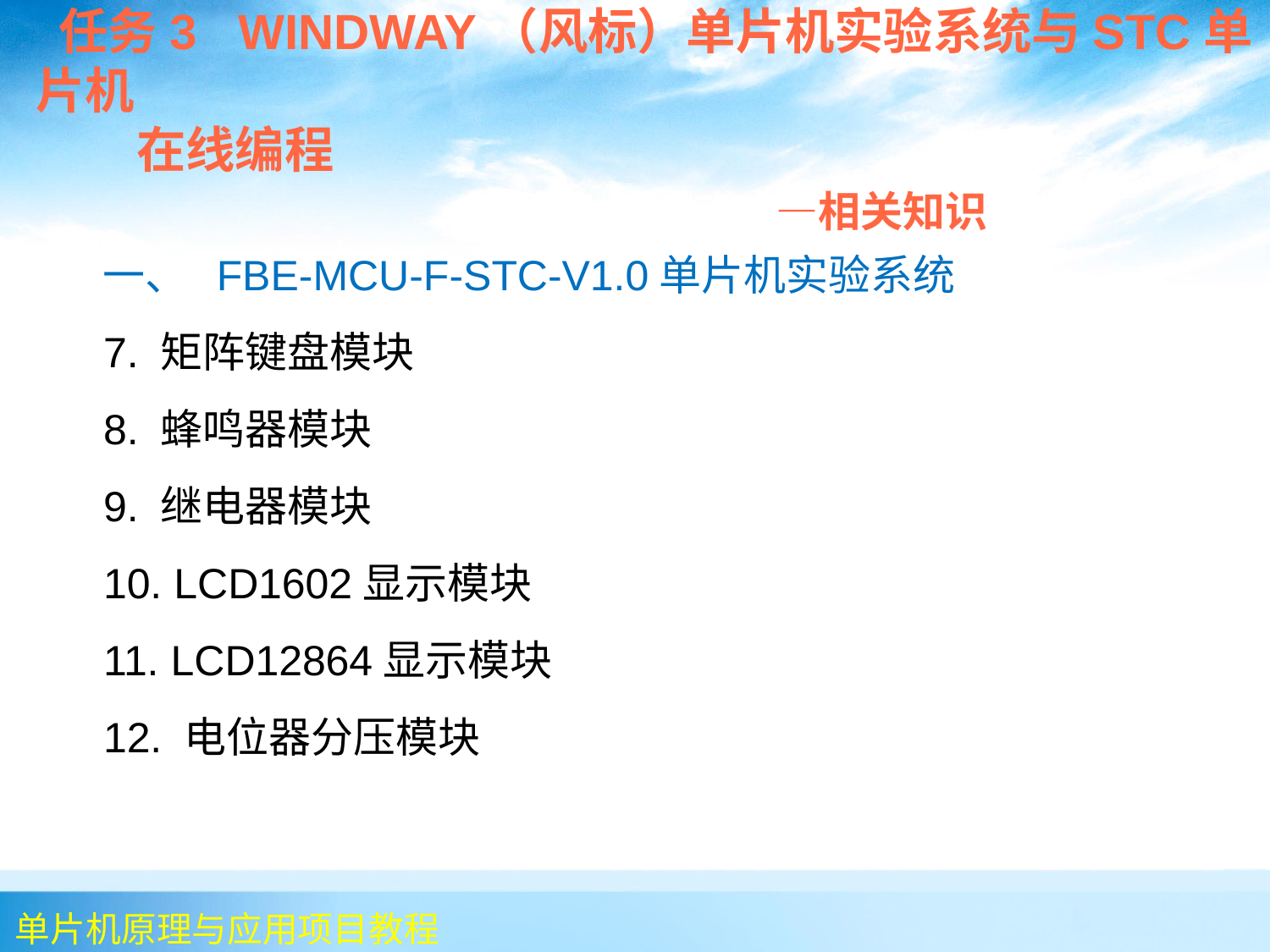

任务3   WINDWAY（风标）单片机实验系统与STC单片机
         在线编程
                                                                  —相关知识
    一、  FBE-MCU-F-STC-V1.0单片机实验系统
    7. 矩阵键盘模块
    8. 蜂鸣器模块
    9. 继电器模块
    10. LCD1602显示模块
    11. LCD12864显示模块
    12. 电位器分压模块